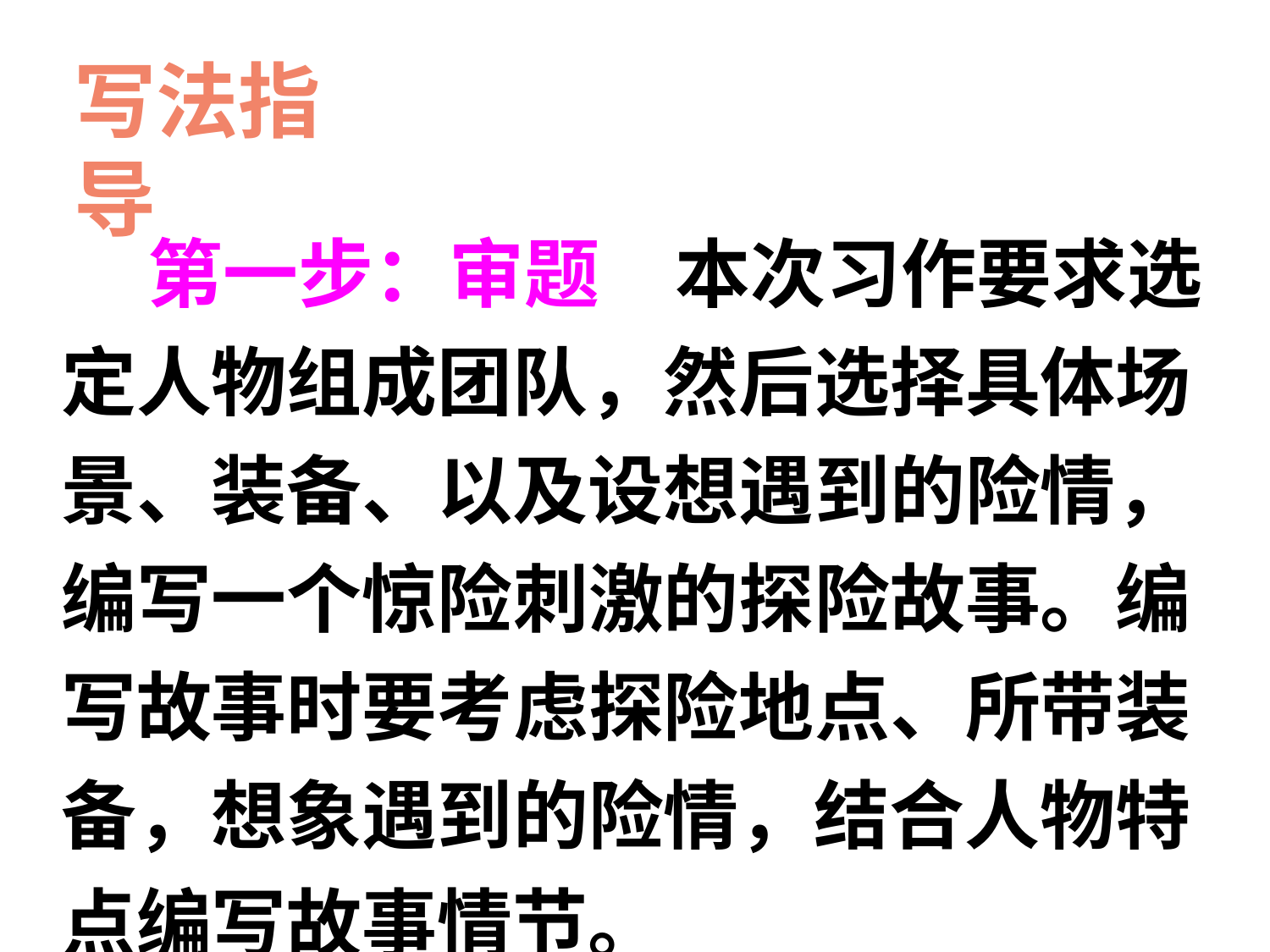

写法指导
    第一步：审题　本次习作要求选定人物组成团队，然后选择具体场景、装备、以及设想遇到的险情，编写一个惊险刺激的探险故事。编写故事时要考虑探险地点、所带装备，想象遇到的险情，结合人物特点编写故事情节。